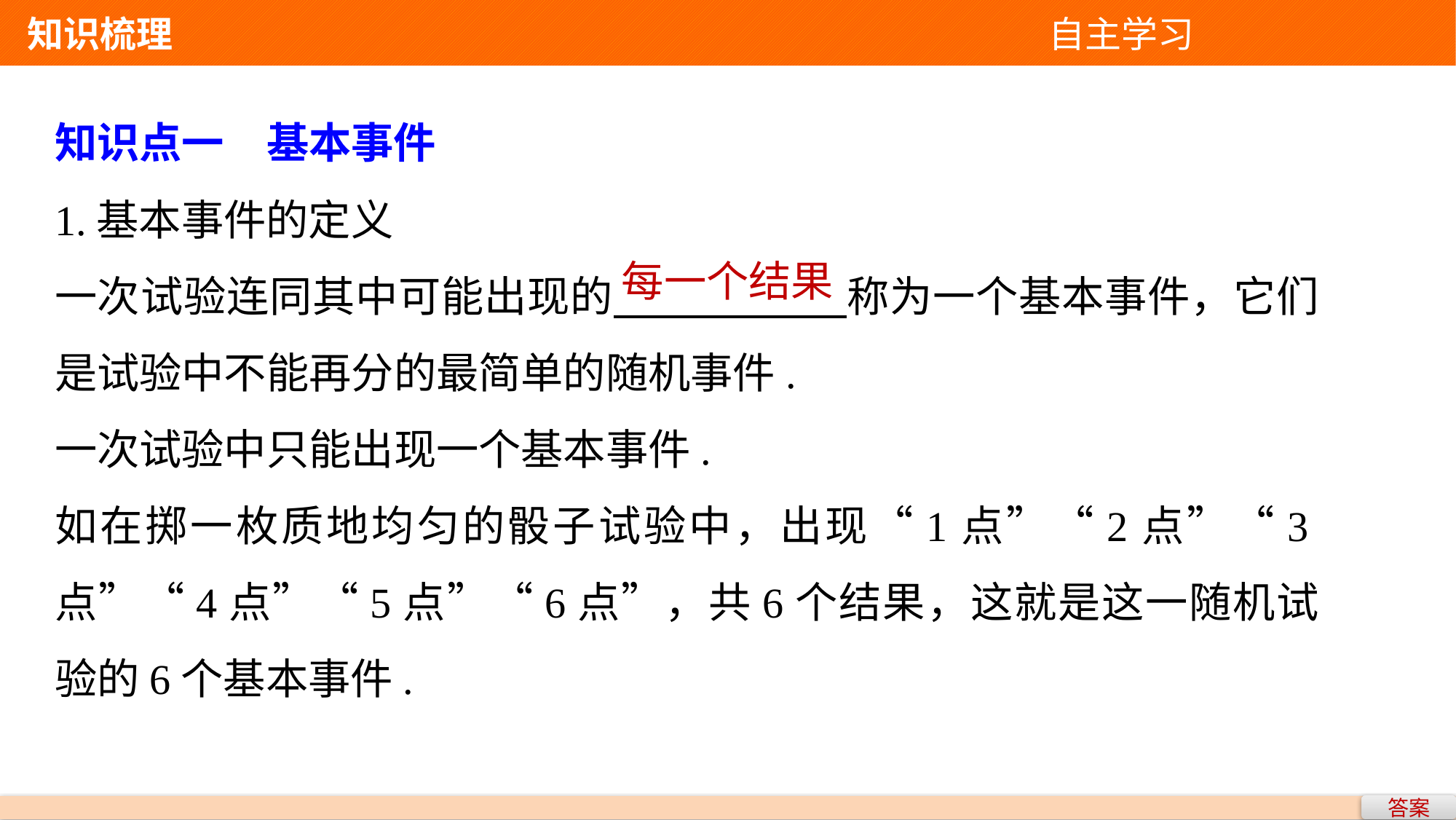

知识梳理                                                                                                           自主学习
知识点一　基本事件
1.基本事件的定义
一次试验连同其中可能出现的                       称为一个基本事件，它们是试验中不能再分的最简单的随机事件.
一次试验中只能出现一个基本事件.
如在掷一枚质地均匀的骰子试验中，出现“1点”“2点”“3点”“4点”“5点”“6点”，共6个结果，这就是这一随机试验的6个基本事件.
每一个结果
答案